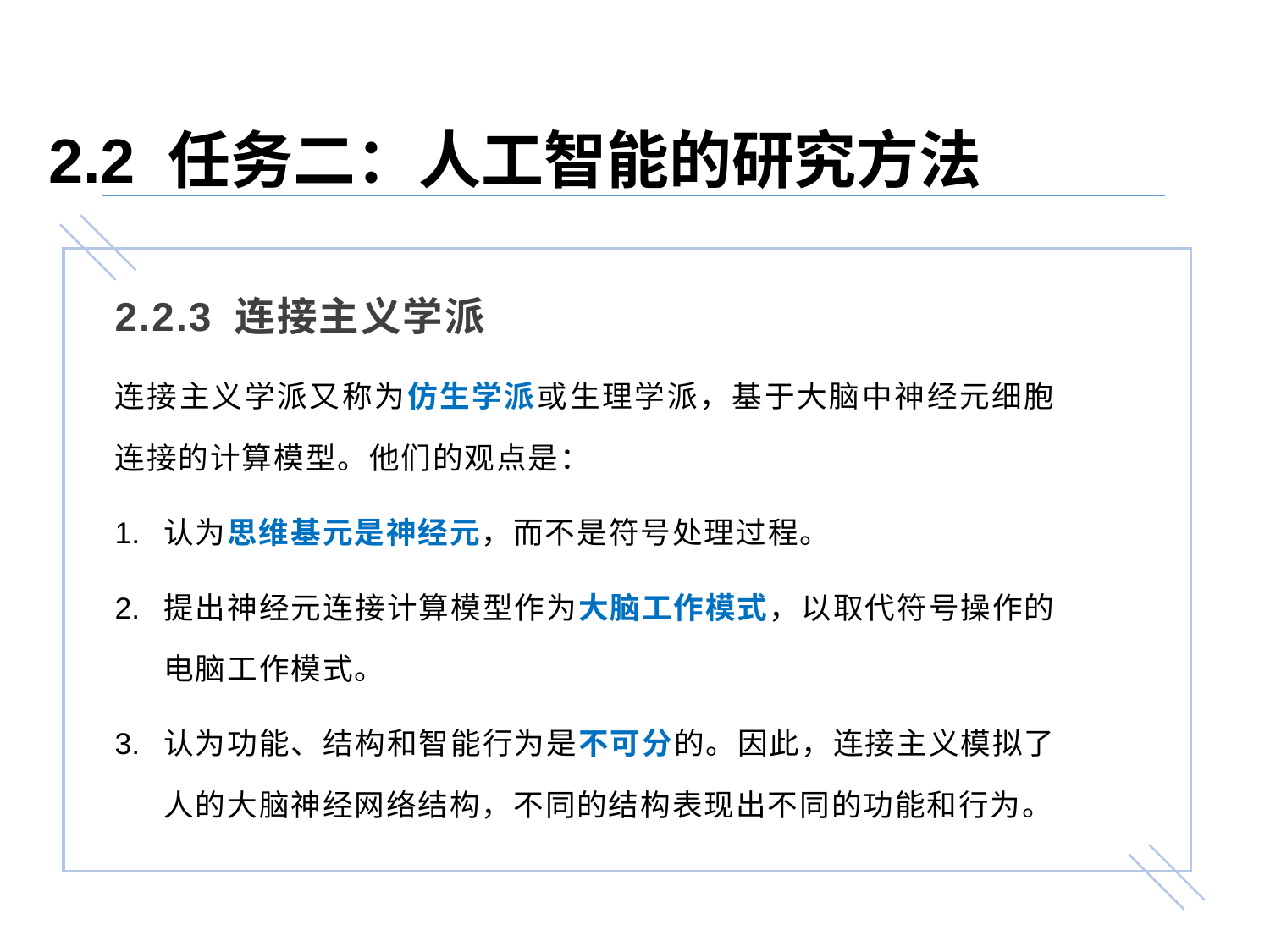

2.2 任务二：人工智能的研究方法

2.2.3 连接主义学派
连接主义学派又称为仿生学派或生理学派，基于大脑中神经元细胞连接的计算模型。他们的观点是：
认为思维基元是神经元，而不是符号处理过程。
提出神经元连接计算模型作为大脑工作模式，以取代符号操作的电脑工作模式。
认为功能、结构和智能行为是不可分的。因此，连接主义模拟了人的大脑神经网络结构，不同的结构表现出不同的功能和行为。